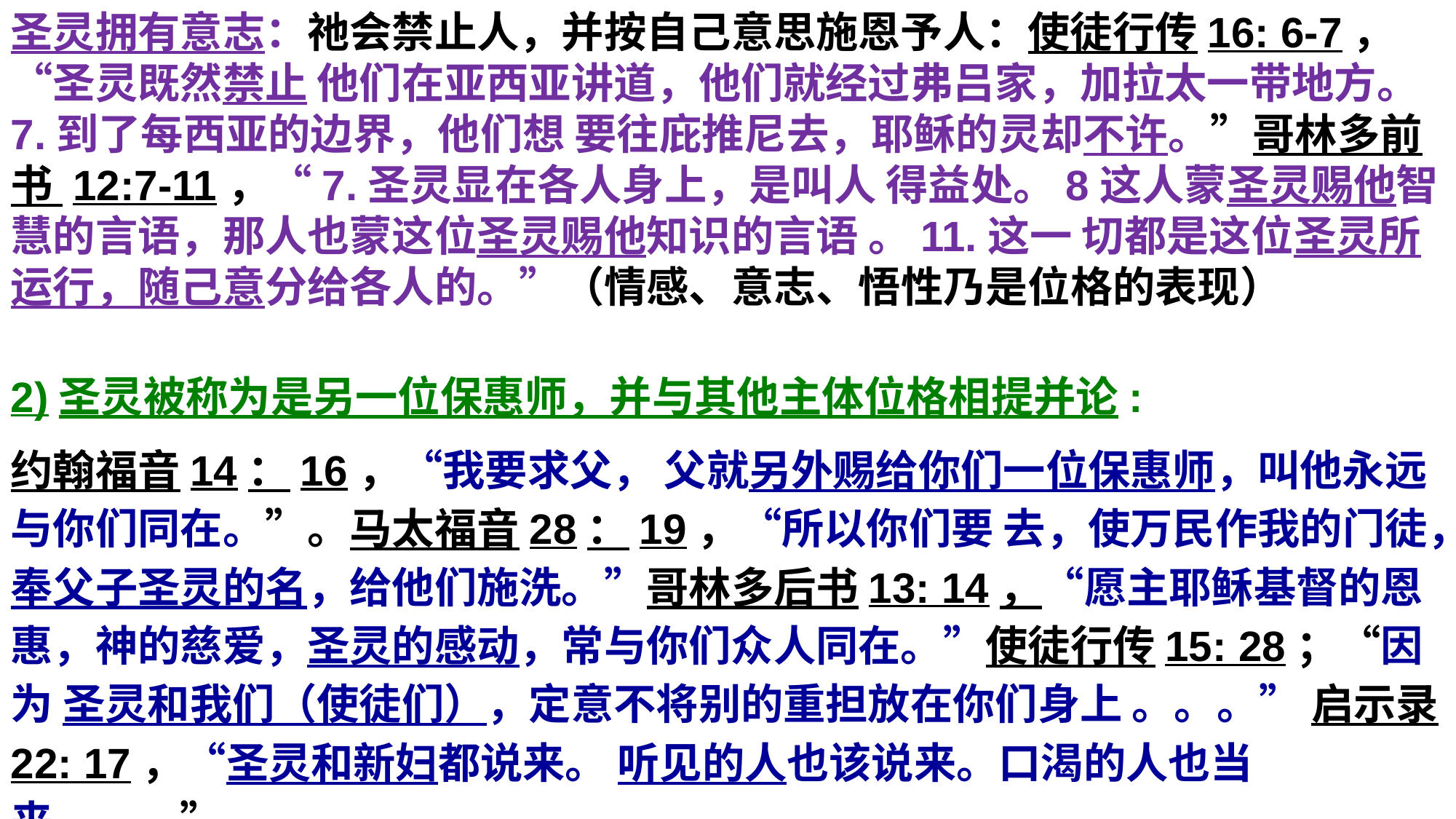

圣灵拥有意志：祂会禁止人，并按自己意思施恩予人：使徒行传16: 6-7，“圣灵既然禁止 他们在亚西亚讲道，他们就经过弗吕家，加拉太一带地方。7.到了每西亚的边界，他们想 要往庇推尼去，耶稣的灵却不许。”哥林多前书 12:7-11，“7.圣灵显在各人身上，是叫人 得益处。8这人蒙圣灵赐他智慧的言语，那人也蒙这位圣灵赐他知识的言语 。11.这一 切都是这位圣灵所运行，随己意分给各人的。”（情感、意志、悟性乃是位格的表现）

2)圣灵被称为是另一位保惠师，并与其他主体位格相提并论:
约翰福音14：16，“我要求父， 父就另外赐给你们一位保惠师，叫他永远与你们同在。”。马太福音28：19，“所以你们要 去，使万民作我的门徒，奉父子圣灵的名，给他们施洗。”哥林多后书13: 14，“愿主耶稣基督的恩惠，神的慈爱，圣灵的感动，常与你们众人同在。”使徒行传15: 28；“因为 圣灵和我们（使徒们），定意不将别的重担放在你们身上 。。。” 启示录22: 17，“圣灵和新妇都说来。 听见的人也该说来。口渴的人也当来。。。”